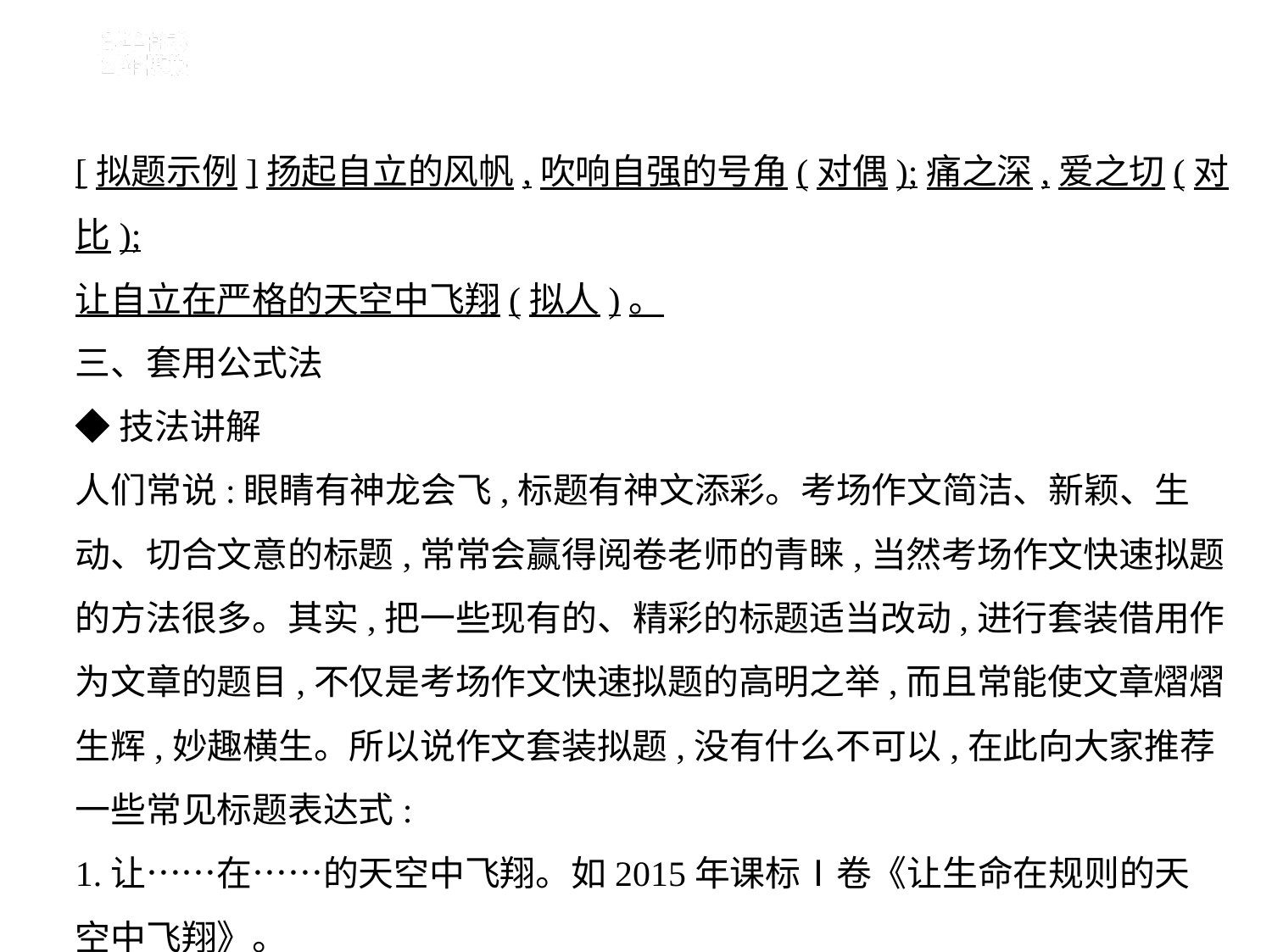

[拟题示例]扬起自立的风帆,吹响自强的号角(对偶);痛之深,爱之切(对比);
让自立在严格的天空中飞翔(拟人)。
三、套用公式法
◆技法讲解
人们常说:眼睛有神龙会飞,标题有神文添彩。考场作文简洁、新颖、生
动、切合文意的标题,常常会赢得阅卷老师的青睐,当然考场作文快速拟题
的方法很多。其实,把一些现有的、精彩的标题适当改动,进行套装借用作
为文章的题目,不仅是考场作文快速拟题的高明之举,而且常能使文章熠熠
生辉,妙趣横生。所以说作文套装拟题,没有什么不可以,在此向大家推荐
一些常见标题表达式:
1.让……在……的天空中飞翔。如2015年课标Ⅰ卷《让生命在规则的天
空中飞翔》。